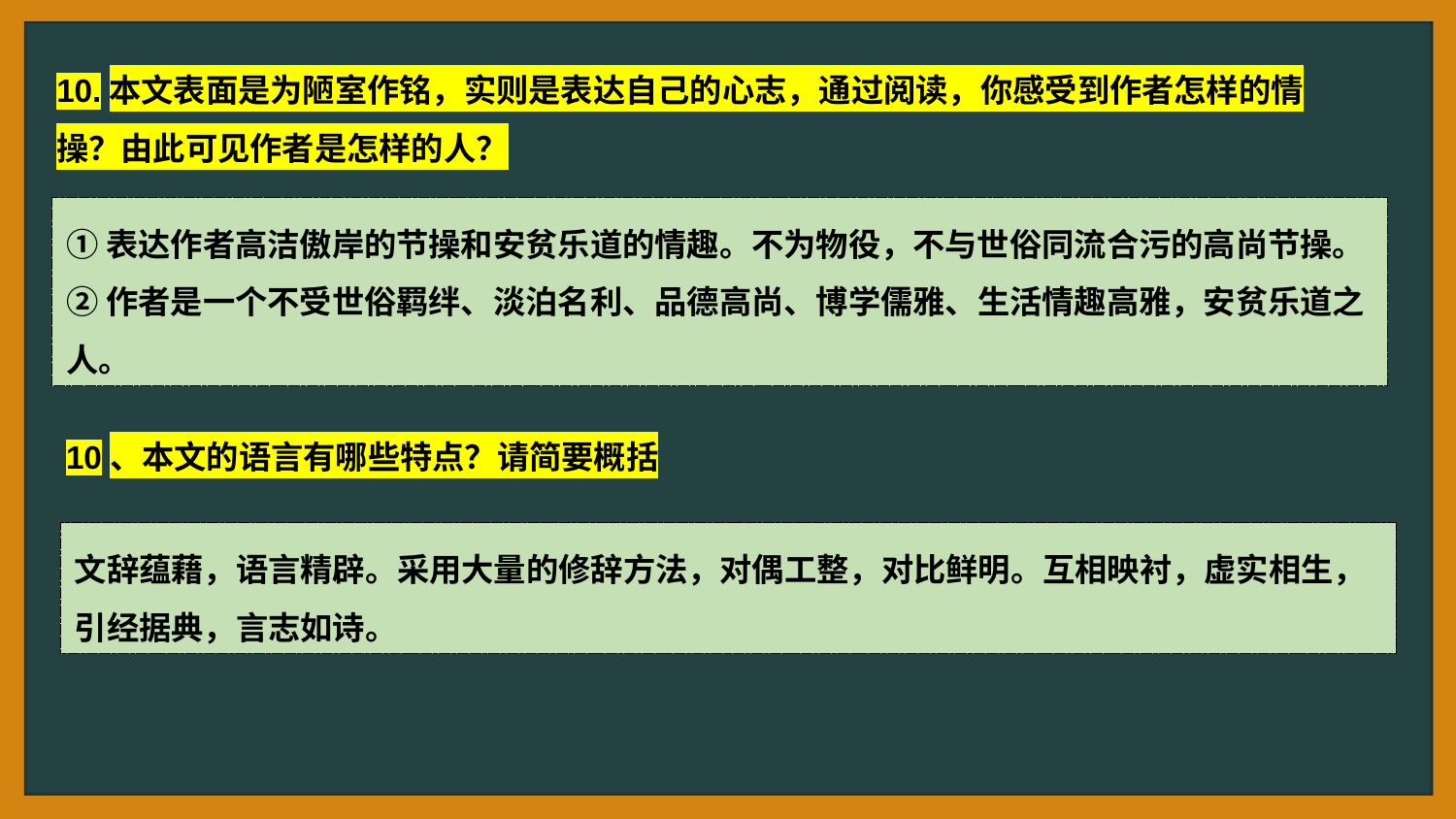

10.本文表面是为陋室作铭，实则是表达自己的心志，通过阅读，你感受到作者怎样的情操？由此可见作者是怎样的人？
①表达作者高洁傲岸的节操和安贫乐道的情趣。不为物役，不与世俗同流合污的高尚节操。
②作者是一个不受世俗羁绊、淡泊名利、品德高尚、博学儒雅、生活情趣高雅，安贫乐道之人。
10、本文的语言有哪些特点？请简要概括

文辞蕴藉，语言精辟。采用大量的修辞方法，对偶工整，对比鲜明。互相映衬，虚实相生，引经据典，言志如诗。